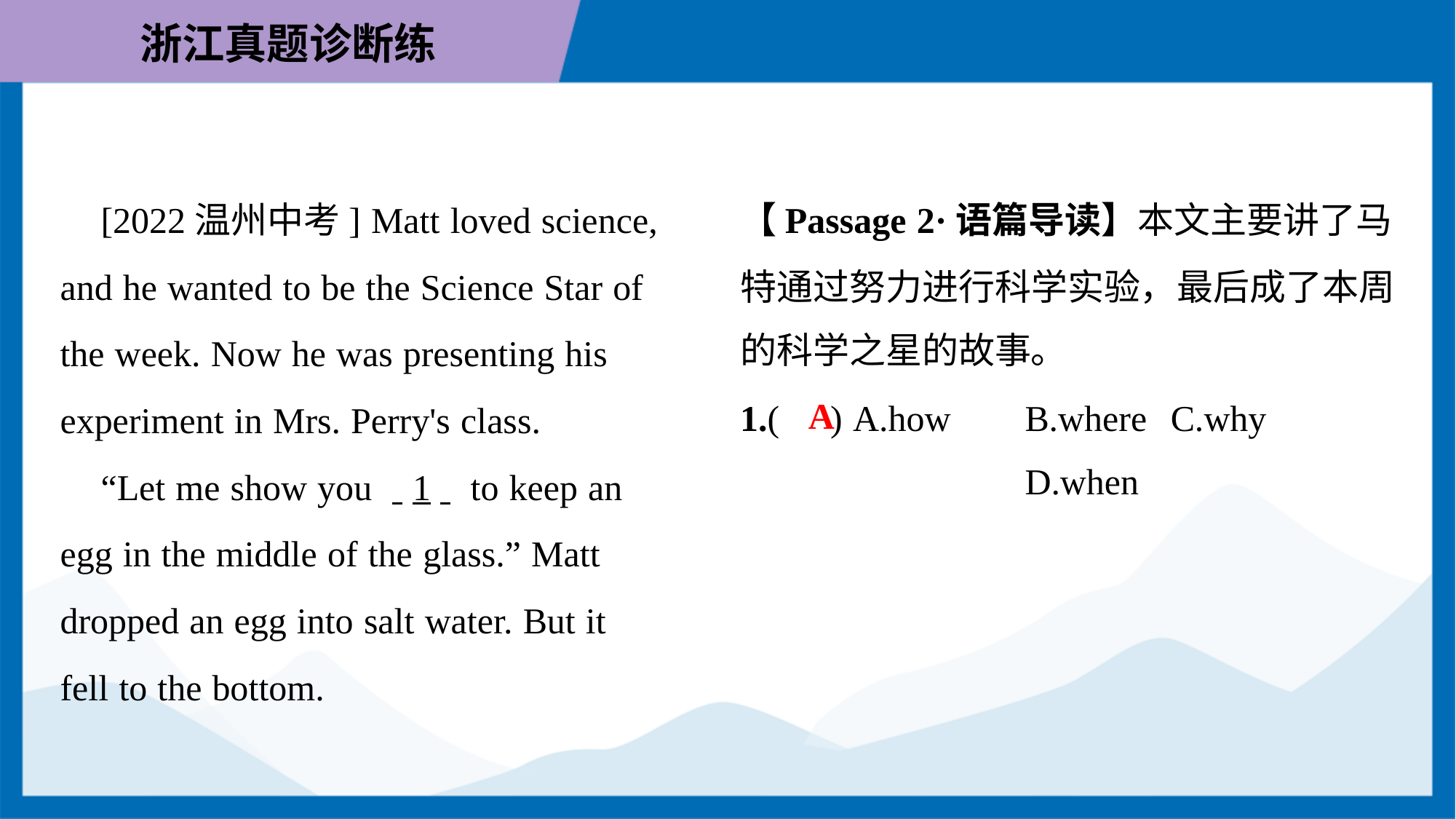

【Passage 2·语篇导读】本文主要讲了马
特通过努力进行科学实验，最后成了本周
的科学之星的故事。
    [2022温州中考] Matt loved science,
and he wanted to be the Science Star of
the week. Now he was presenting his
experiment in Mrs. Perry's class.
    “Let me show you . .1. . to keep an
egg in the middle of the glass.” Matt
dropped an egg into salt water. But it
fell to the bottom.

1.(     ) A.how	B.where	C.why
	D.when
A